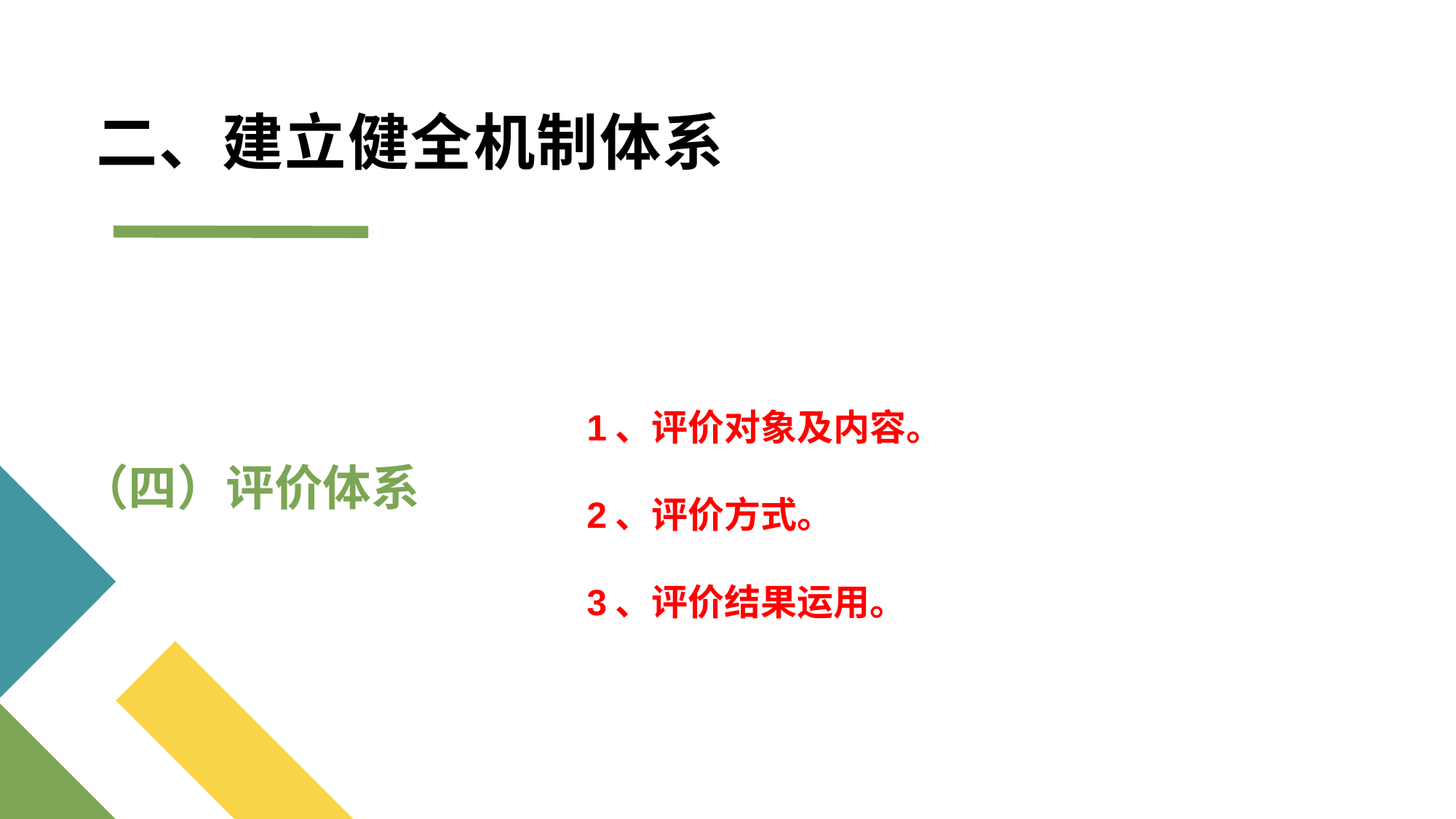

# 二、建立健全机制体系
1、评价对象及内容。
2、评价方式。
3、评价结果运用。集到位。
（四）评价体系